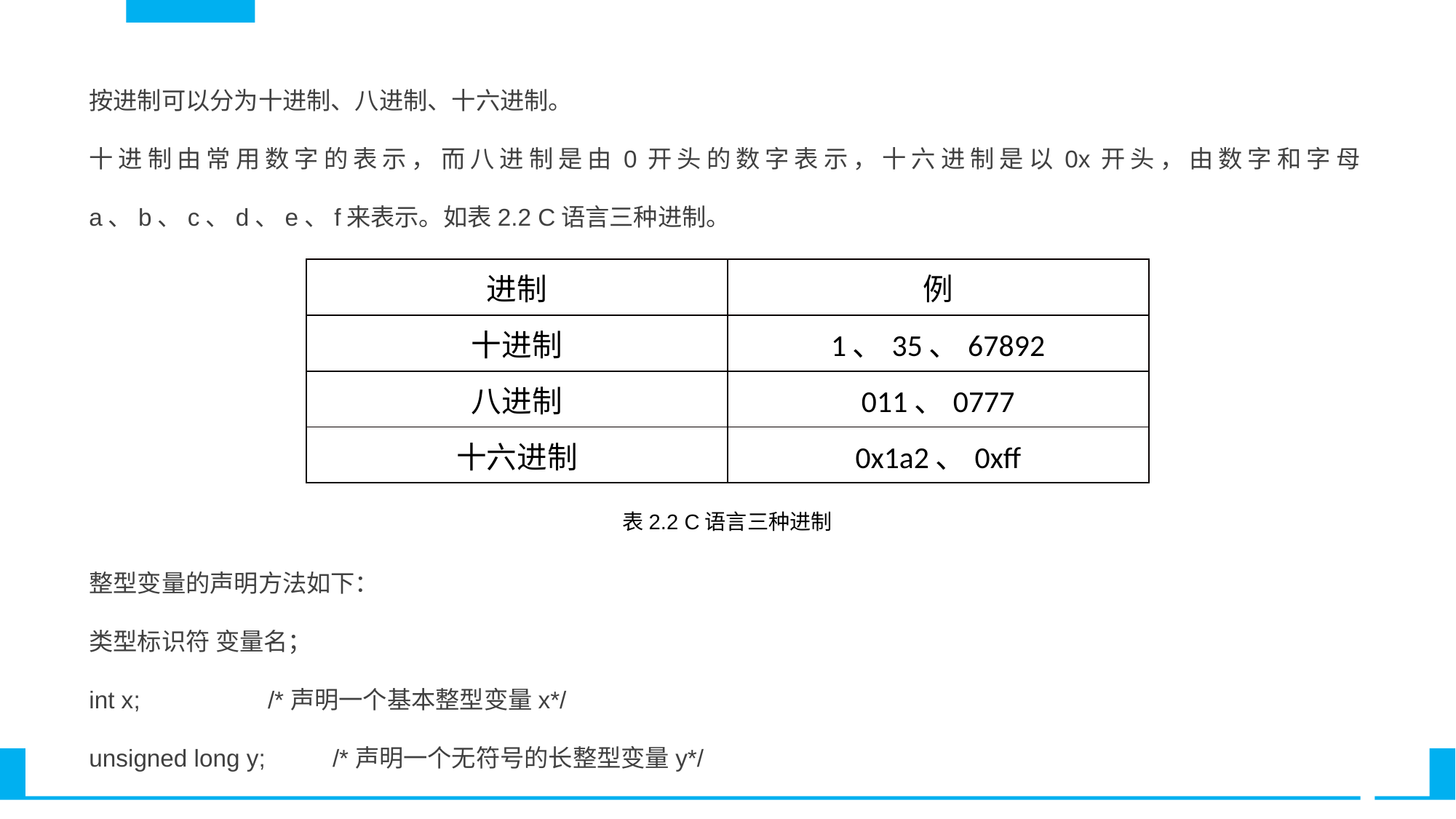

按进制可以分为十进制、八进制、十六进制。
十进制由常用数字的表示，而八进制是由0开头的数字表示，十六进制是以0x开头，由数字和字母a、b、c、d、e、f来表示。如表2.2 C语言三种进制。
| 进制 | 例 |
| --- | --- |
| 十进制 | 1、35、67892 |
| 八进制 | 011、0777 |
| 十六进制 | 0x1a2、0xff |
表2.2 C语言三种进制
整型变量的声明方法如下：
类型标识符 变量名；
int x;                   /*声明一个基本整型变量x*/
unsigned long y;          /*声明一个无符号的长整型变量y*/